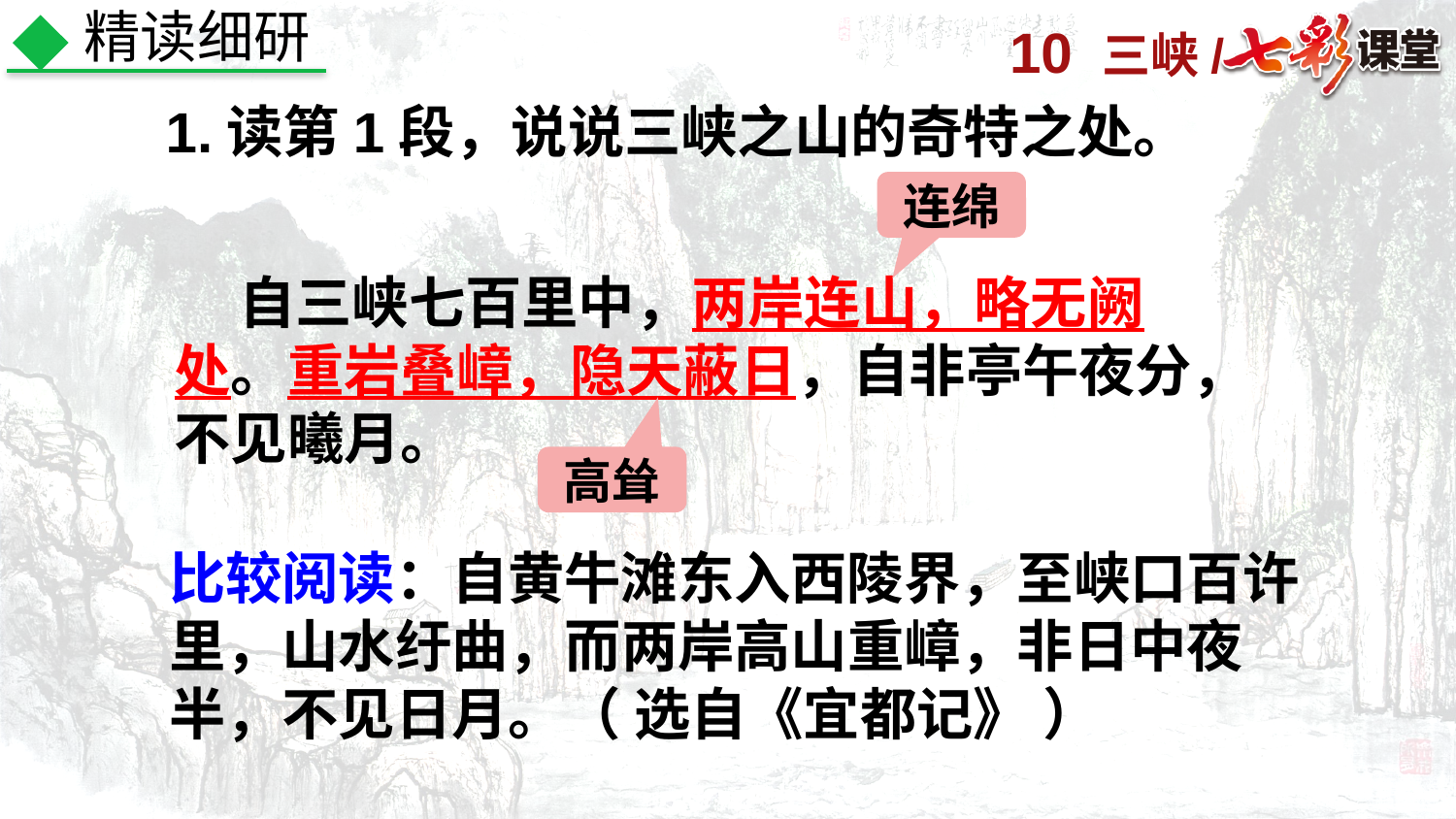

精读细研

1.读第1段，说说三峡之山的奇特之处。
连绵
    自三峡七百里中，两岸连山，略无阙处。重岩叠嶂，隐天蔽日，自非亭午夜分，不见曦月。
高耸
比较阅读：自黄牛滩东入西陵界，至峡口百许里，山水纡曲，而两岸高山重嶂，非日中夜半，不见日月。（ 选自《宜都记》 ）